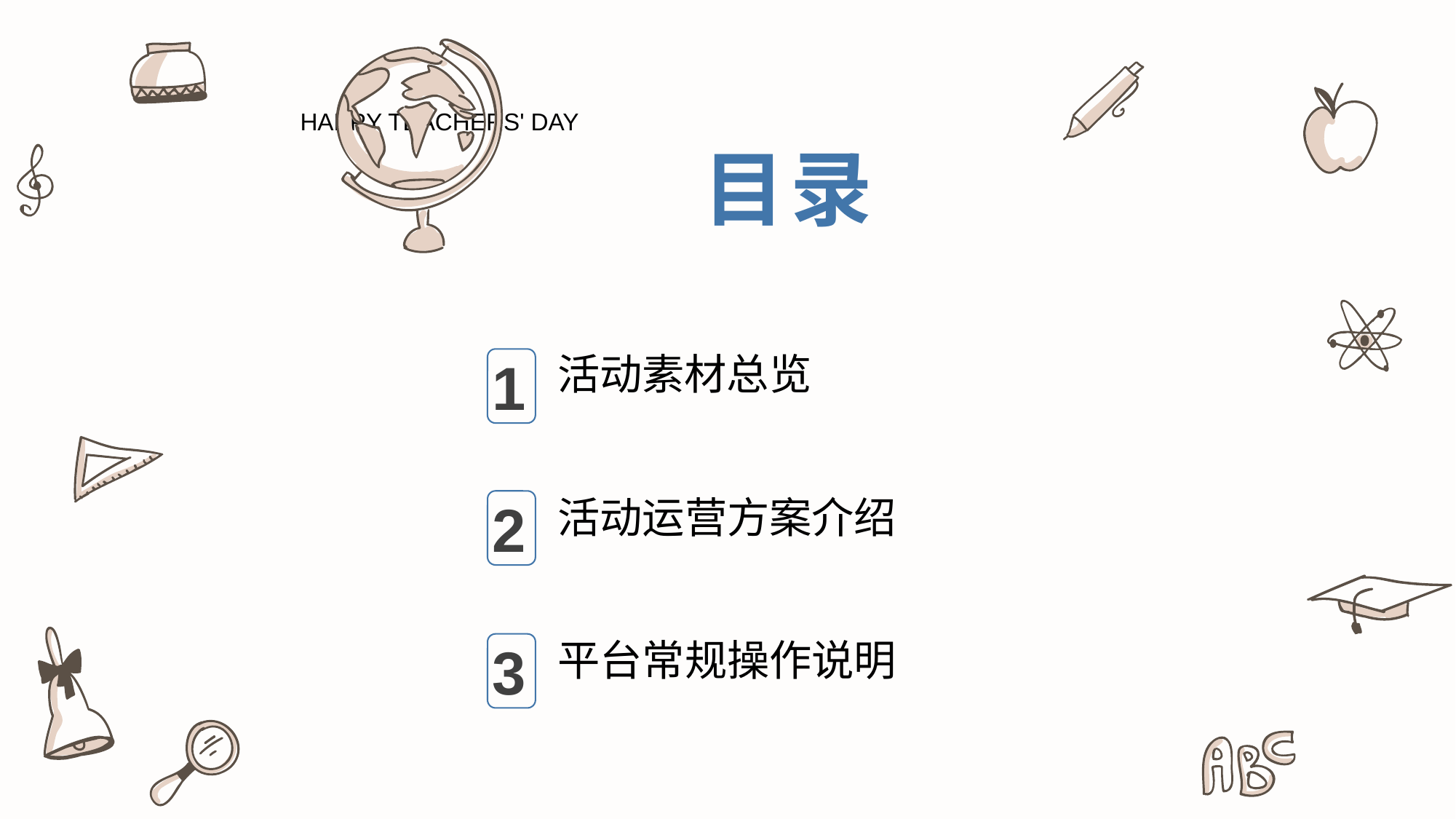

Happy Teachers' Day

目录

活动素材总览
1

活动运营方案介绍
2

平台常规操作说明

3